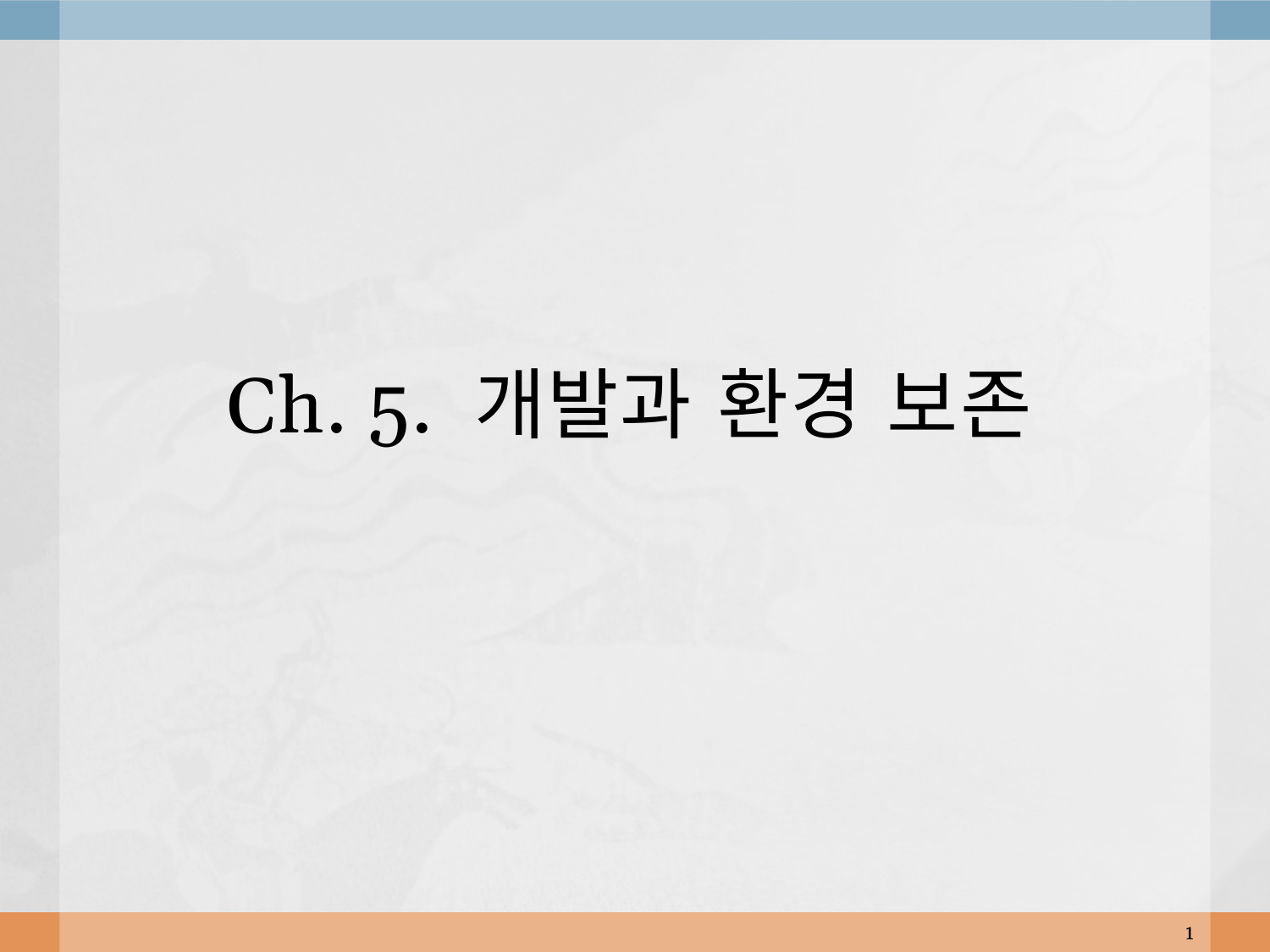

# Ch. 5. 개발과 환경 보존
1